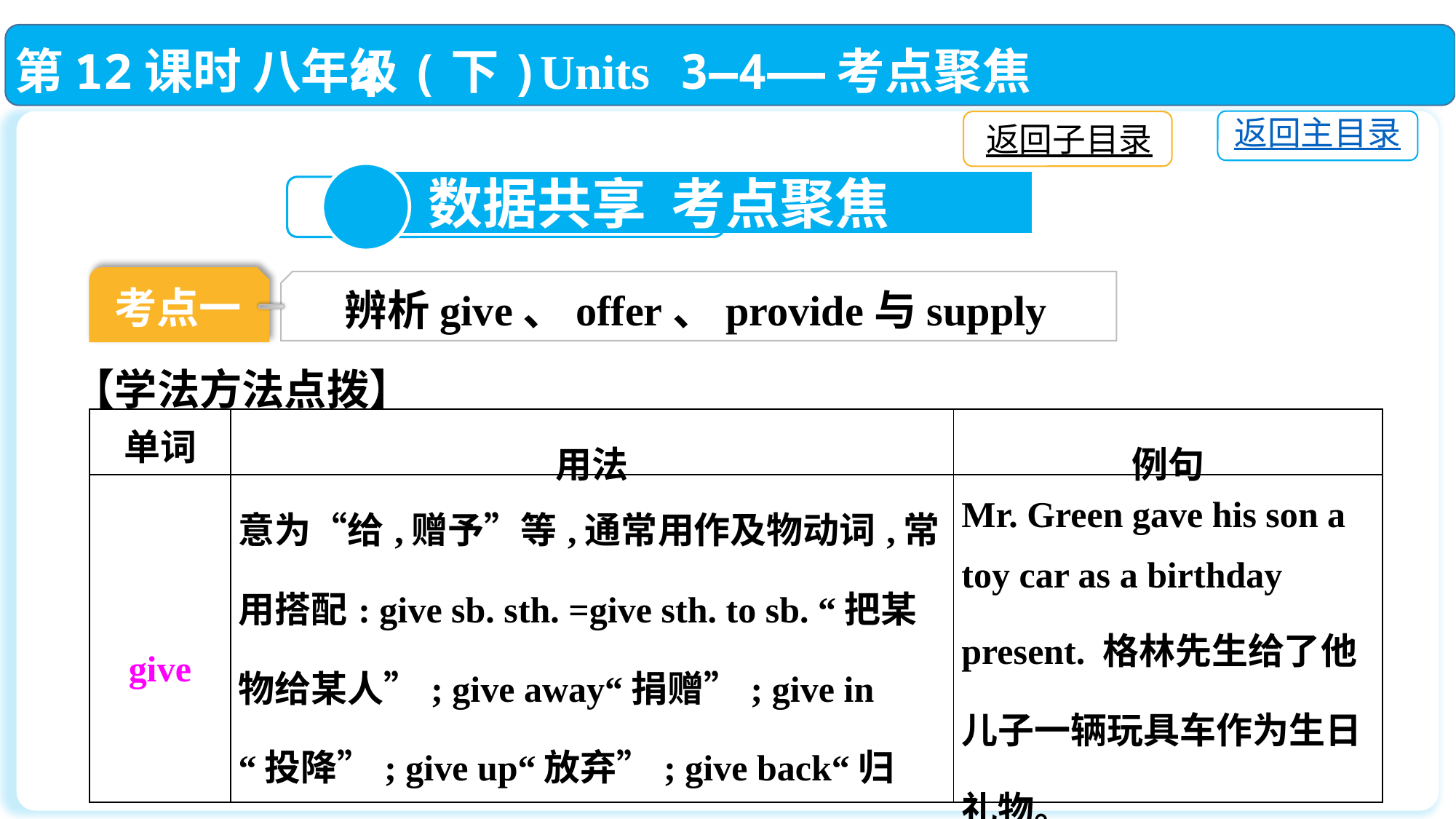

第12课时 八年级(下)Units 3—4——考点聚焦

返回主目录

返回子目录
4
   数据共享  考点聚焦

考点一
辨析give、offer、provide与supply

【学法方法点拨】
| 单词 | 用法 | 例句 |
| --- | --- | --- |
| give | 意为“给,赠予”等,通常用作及物动词,常用搭配: give sb. sth. =give sth. to sb. “把某物给某人”; give away“捐赠”; give in “投降”; give up“放弃”; give back“归还”; give out“分发,发出” | Mr. Green gave his son a toy car as a birthday present. 格林先生给了他儿子一辆玩具车作为生日礼物。 |